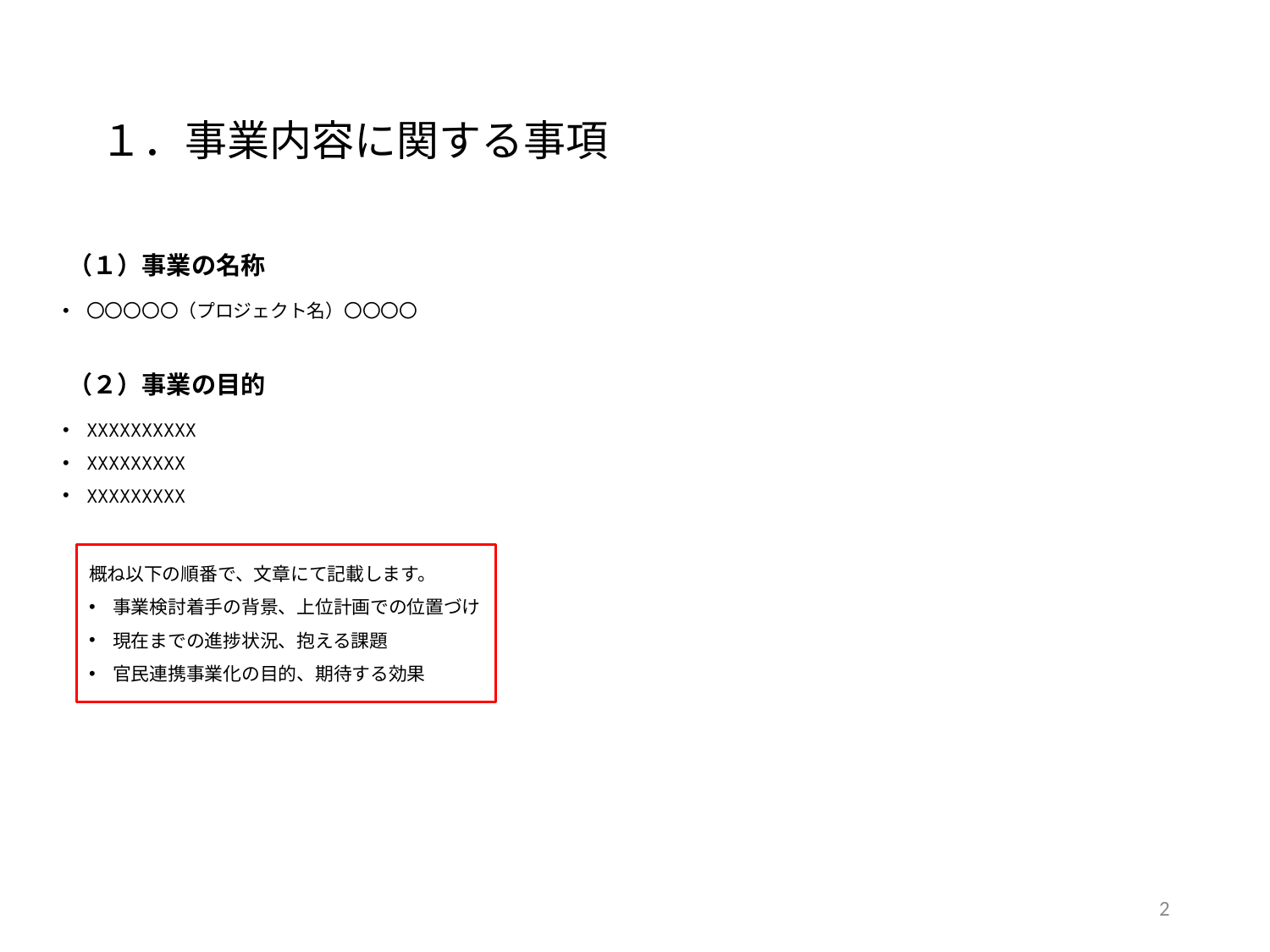

# １．事業内容に関する事項
（１）事業の名称
〇〇〇〇〇（プロジェクト名）〇〇〇〇
（２）事業の目的
XXXXXXXXXX
XXXXXXXXX
XXXXXXXXX
概ね以下の順番で、文章にて記載します。
事業検討着手の背景、上位計画での位置づけ
現在までの進捗状況、抱える課題
官民連携事業化の目的、期待する効果
2